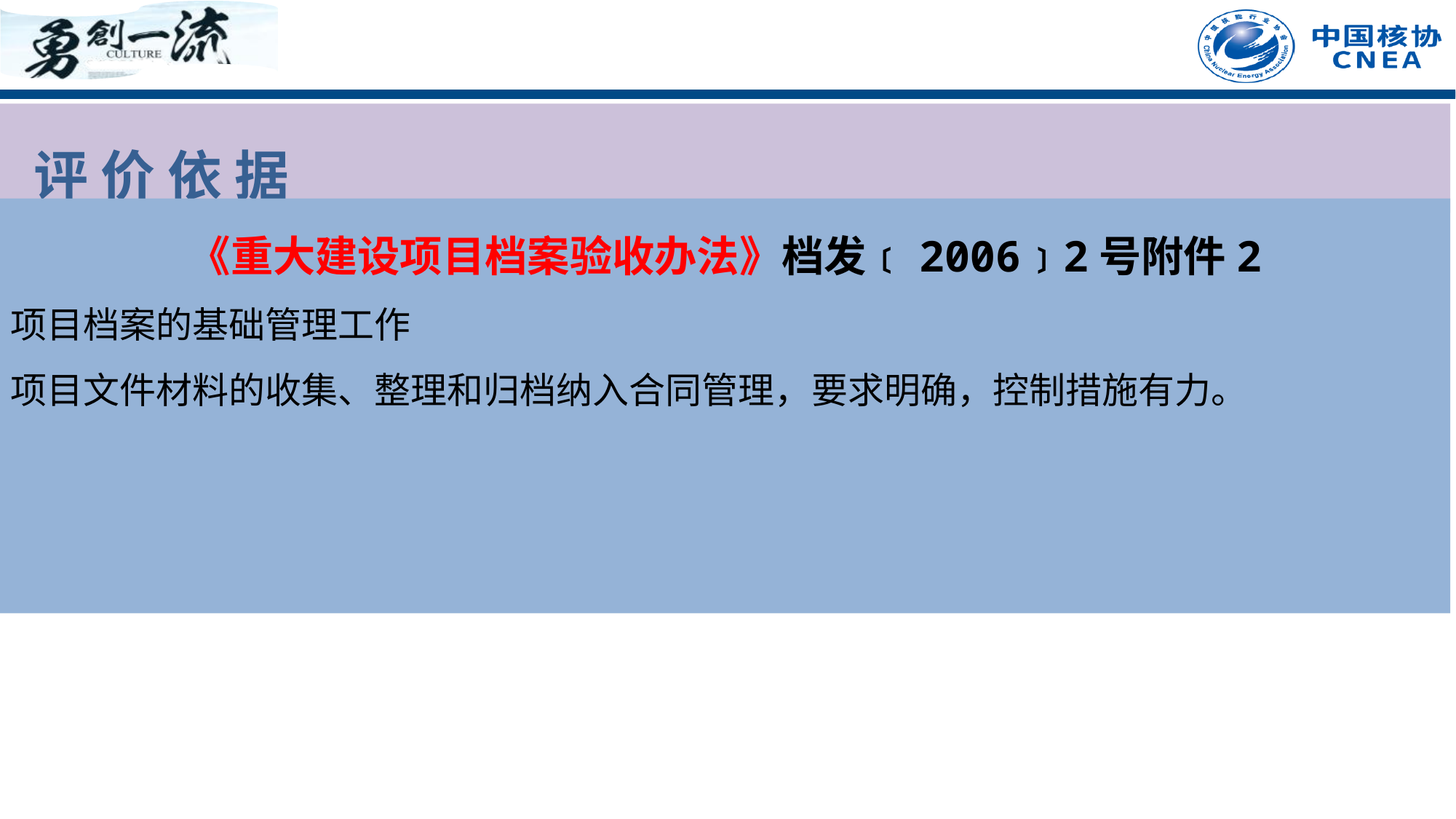

评 价 依 据
《重大建设项目档案验收办法》档发﹝2006﹞2号附件2
项目档案的基础管理工作
项目文件材料的收集、整理和归档纳入合同管理，要求明确，控制措施有力。